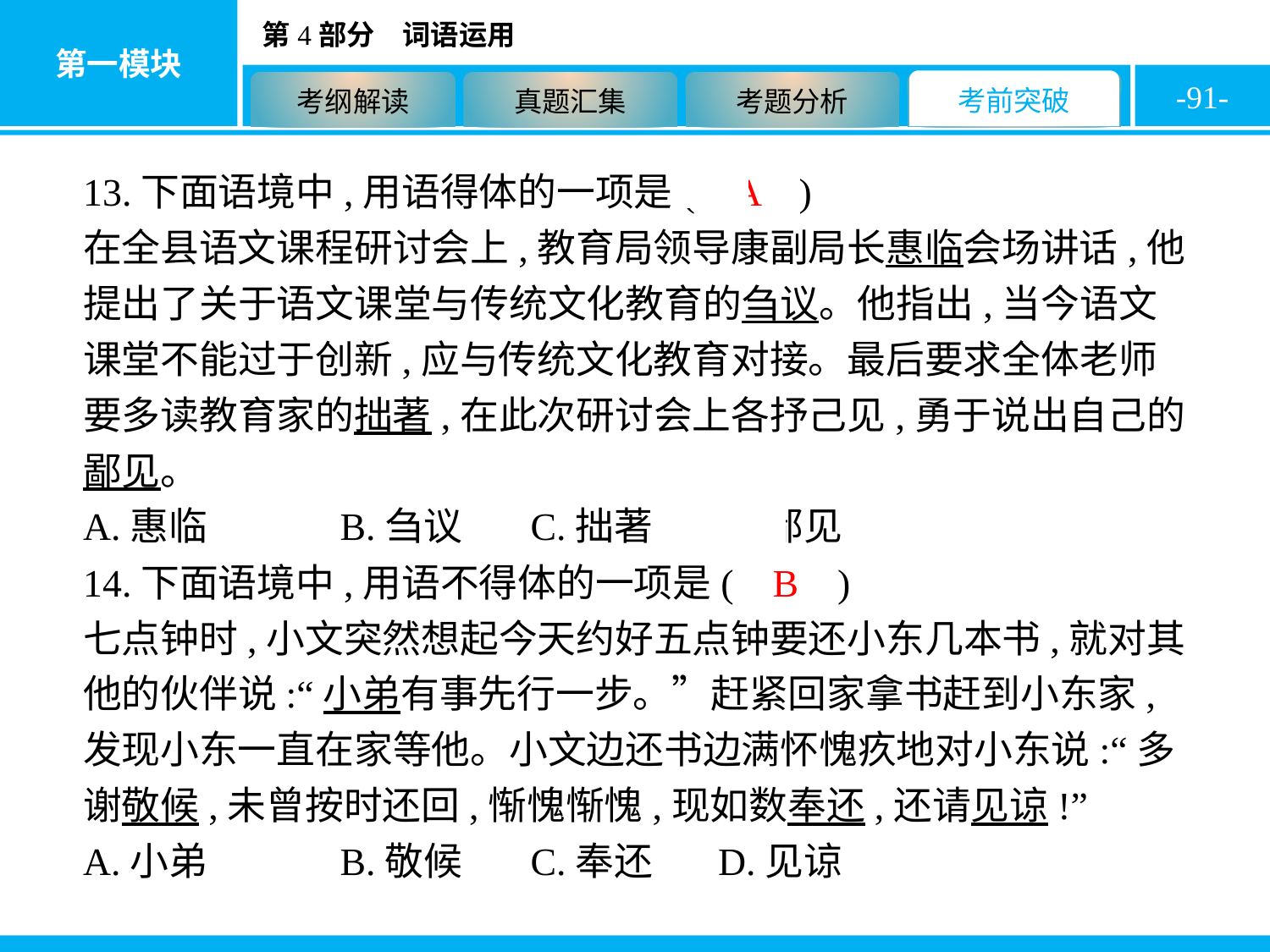

-91-
13.下面语境中,用语得体的一项是(    A    )
在全县语文课程研讨会上,教育局领导康副局长惠临会场讲话,他提出了关于语文课堂与传统文化教育的刍议。他指出,当今语文课堂不能过于创新,应与传统文化教育对接。最后要求全体老师要多读教育家的拙著,在此次研讨会上各抒己见,勇于说出自己的鄙见。
A.惠临		B.刍议	C.拙著	D.鄙见
14.下面语境中,用语不得体的一项是(    B    )
七点钟时,小文突然想起今天约好五点钟要还小东几本书,就对其他的伙伴说:“小弟有事先行一步。”赶紧回家拿书赶到小东家,发现小东一直在家等他。小文边还书边满怀愧疚地对小东说:“多谢敬候,未曾按时还回,惭愧惭愧,现如数奉还,还请见谅!”
A.小弟		B.敬候	C.奉还	D.见谅